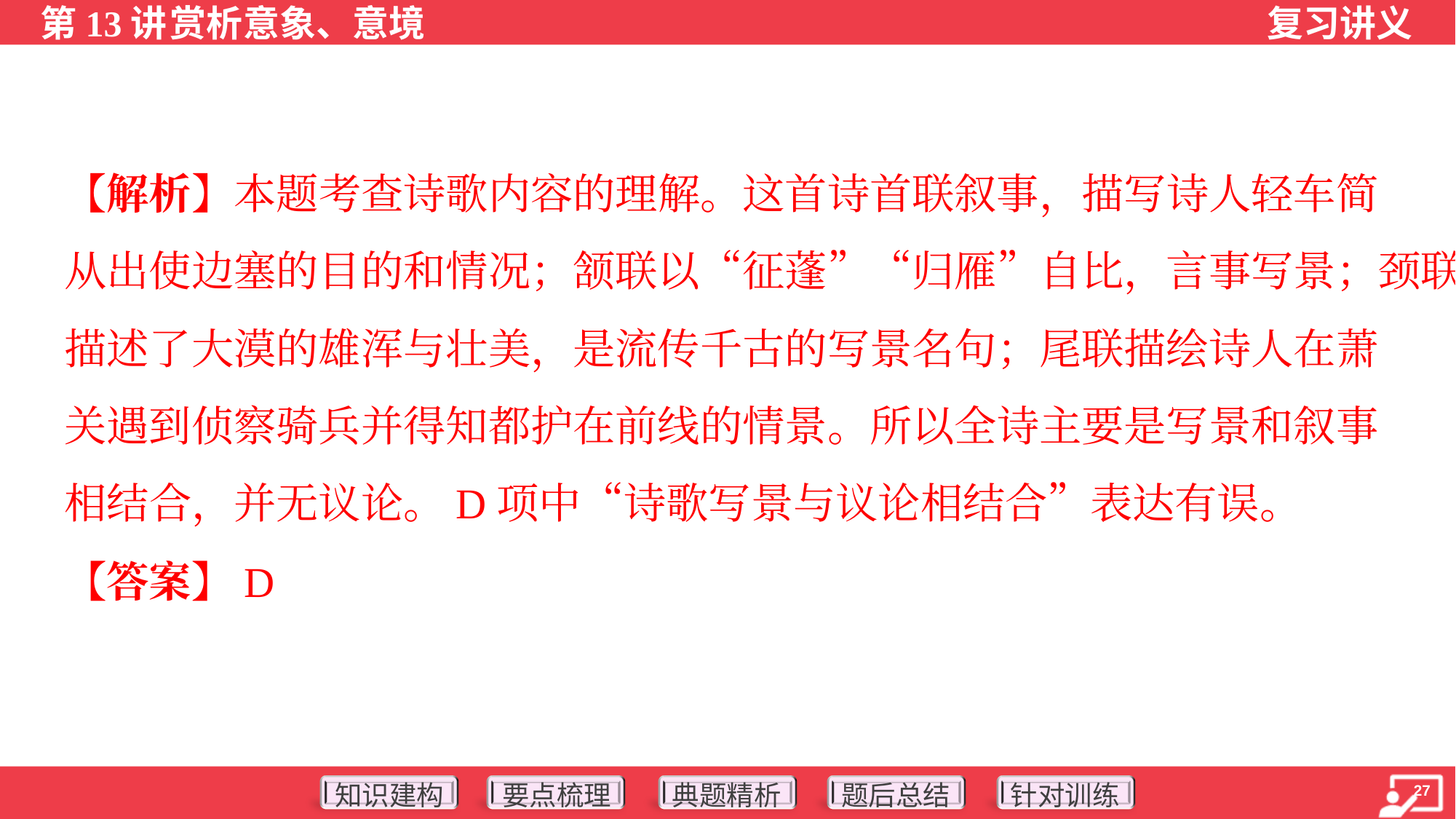

【解析】本题考查诗歌内容的理解。这首诗首联叙事，描写诗人轻车简
从出使边塞的目的和情况；颔联以“征蓬”“归雁”自比，言事写景；颈联
描述了大漠的雄浑与壮美，是流传千古的写景名句；尾联描绘诗人在萧
关遇到侦察骑兵并得知都护在前线的情景。所以全诗主要是写景和叙事
相结合，并无议论。D项中“诗歌写景与议论相结合”表达有误。
【答案】D